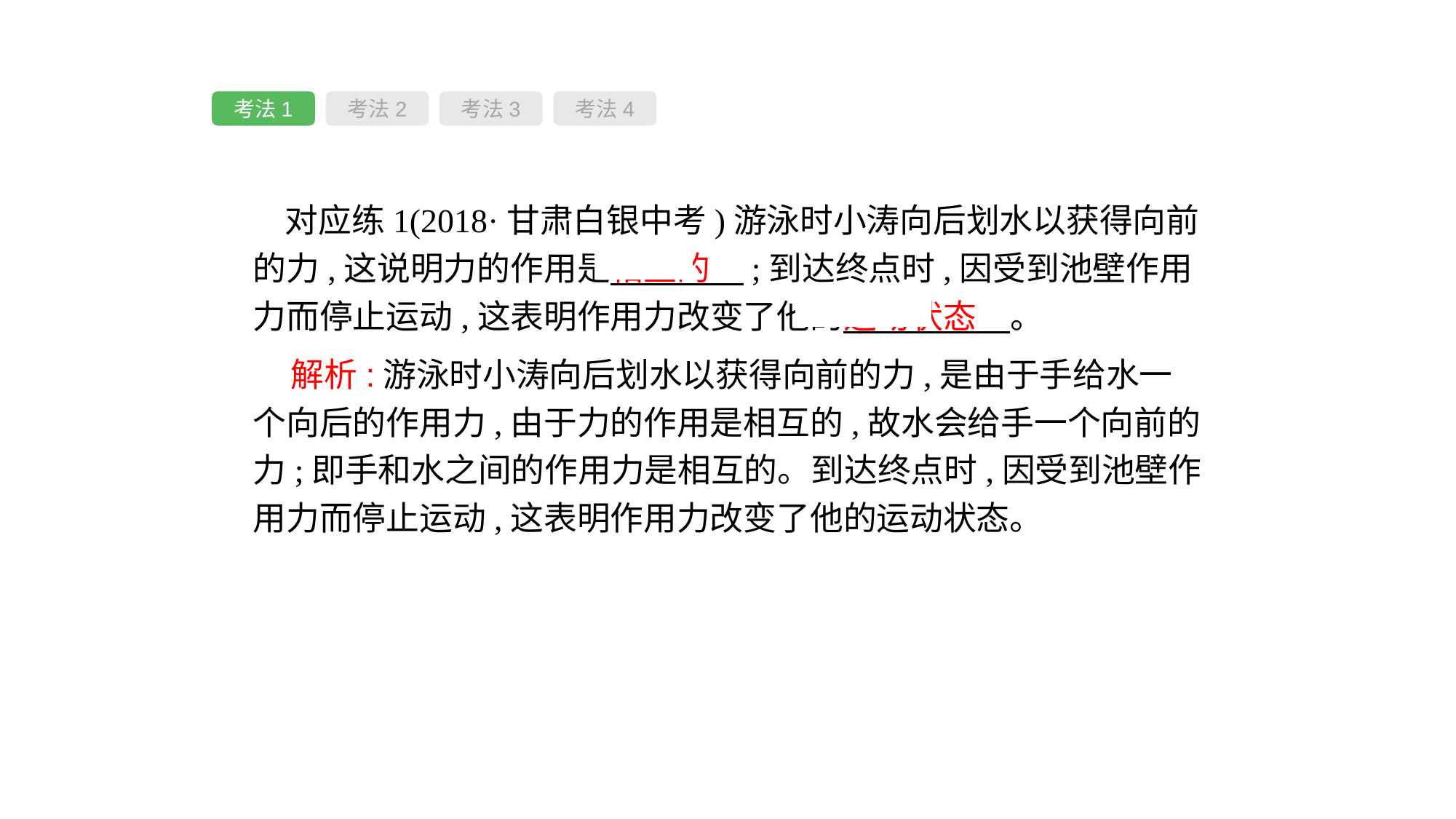

考法1
考法2
考法3
考法4
对应练1(2018·甘肃白银中考)游泳时小涛向后划水以获得向前的力,这说明力的作用是相互的　;到达终点时,因受到池壁作用力而停止运动,这表明作用力改变了他的运动状态　。

    解析:游泳时小涛向后划水以获得向前的力,是由于手给水一个向后的作用力,由于力的作用是相互的,故水会给手一个向前的力;即手和水之间的作用力是相互的。到达终点时,因受到池壁作用力而停止运动,这表明作用力改变了他的运动状态。